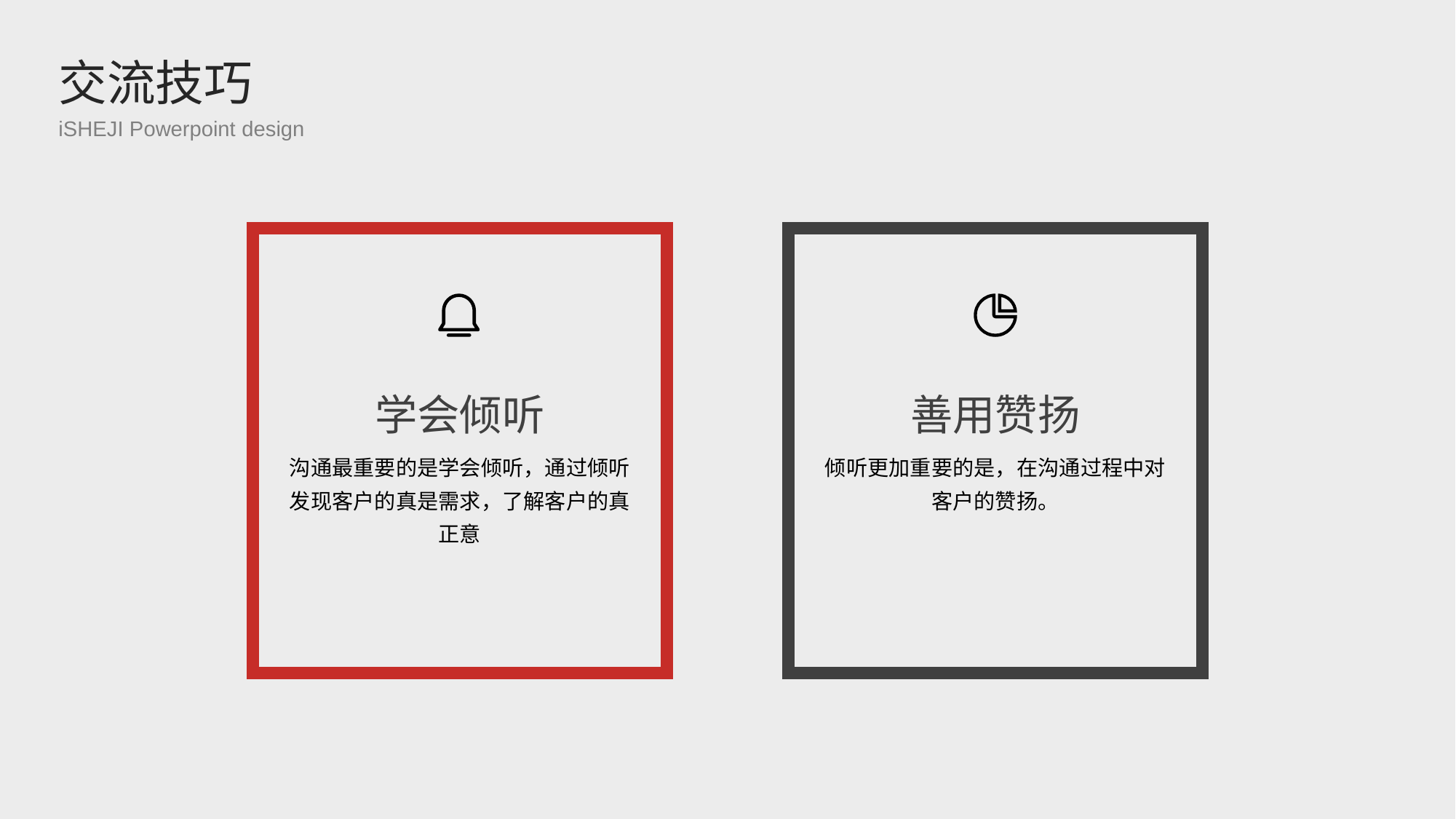

交流技巧
iSHEJI Powerpoint design

学会倾听
善用赞扬
沟通最重要的是学会倾听，通过倾听发现客户的真是需求，了解客户的真正意
倾听更加重要的是，在沟通过程中对客户的赞扬。